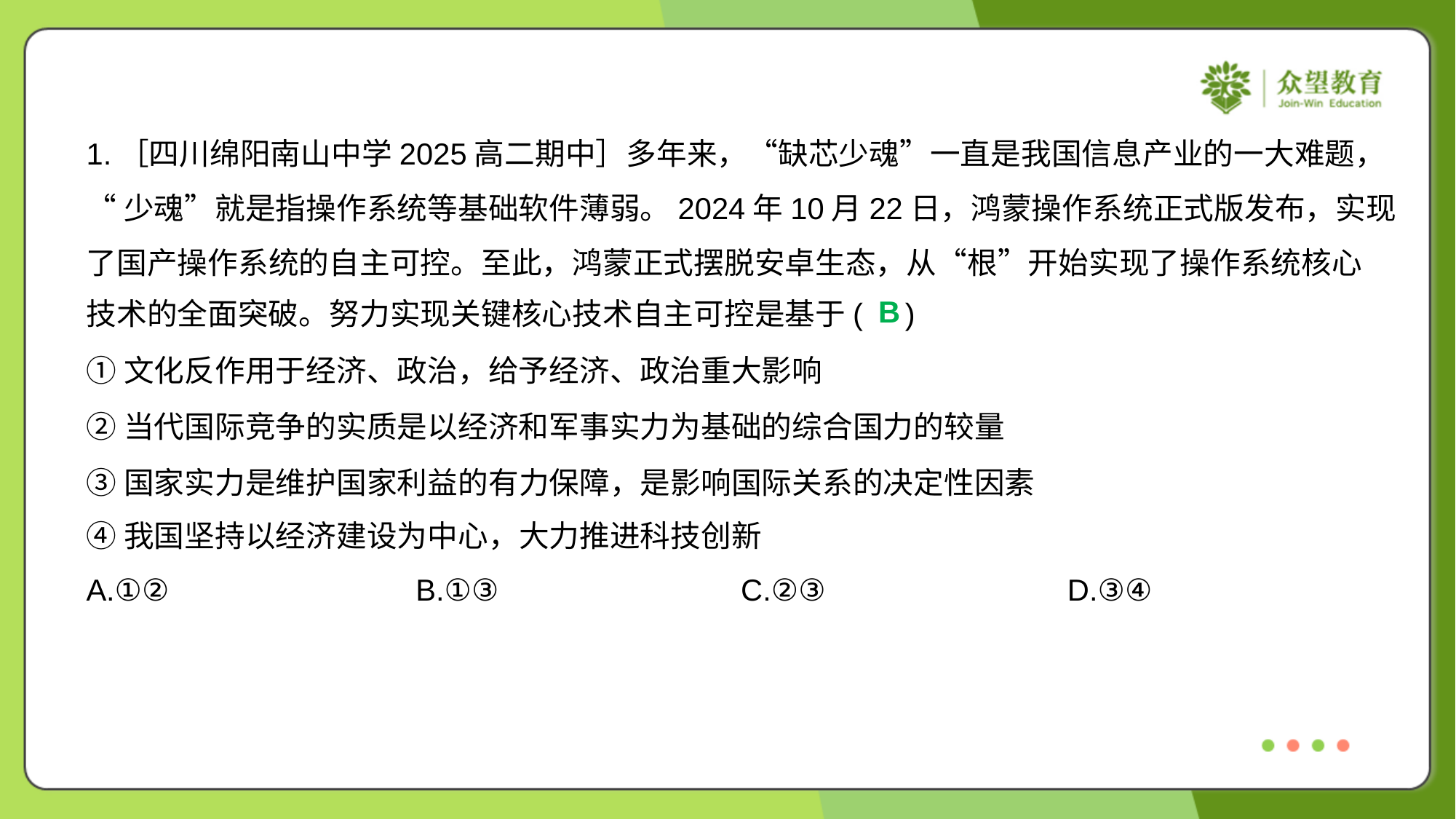

1.［四川绵阳南山中学2025高二期中］多年来，“缺芯少魂”一直是我国信息产业的一大难题，
“少魂”就是指操作系统等基础软件薄弱。2024年10月22日，鸿蒙操作系统正式版发布，实现
了国产操作系统的自主可控。至此，鸿蒙正式摆脱安卓生态，从“根”开始实现了操作系统核心
技术的全面突破。努力实现关键核心技术自主可控是基于(     )
B
①文化反作用于经济、政治，给予经济、政治重大影响
②当代国际竞争的实质是以经济和军事实力为基础的综合国力的较量
③国家实力是维护国家利益的有力保障，是影响国际关系的决定性因素
④我国坚持以经济建设为中心，大力推进科技创新
A.①②	B.①③	C.②③	D.③④